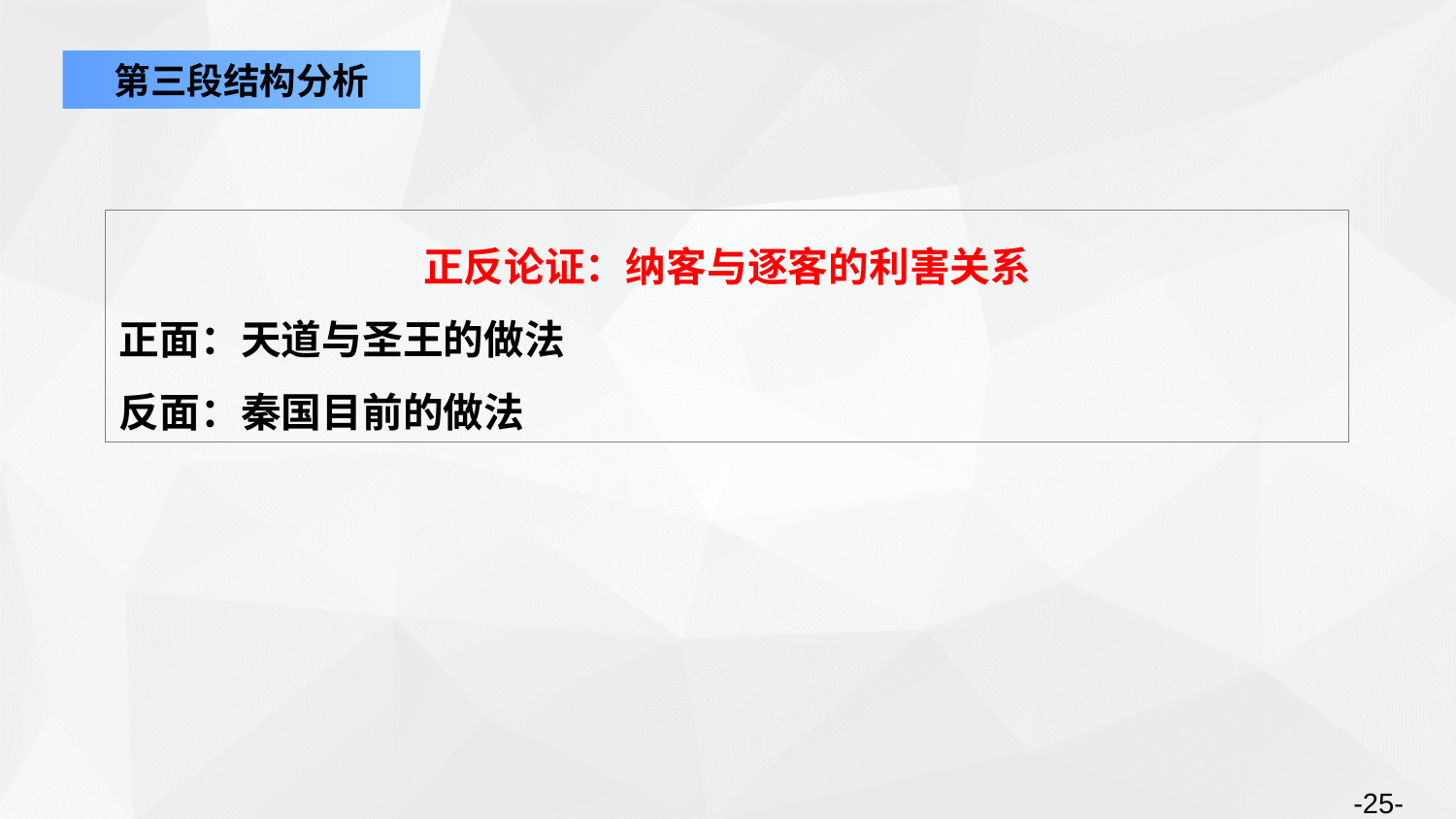

第三段结构分析
正反论证：纳客与逐客的利害关系
正面：天道与圣王的做法
反面：秦国目前的做法
-25-